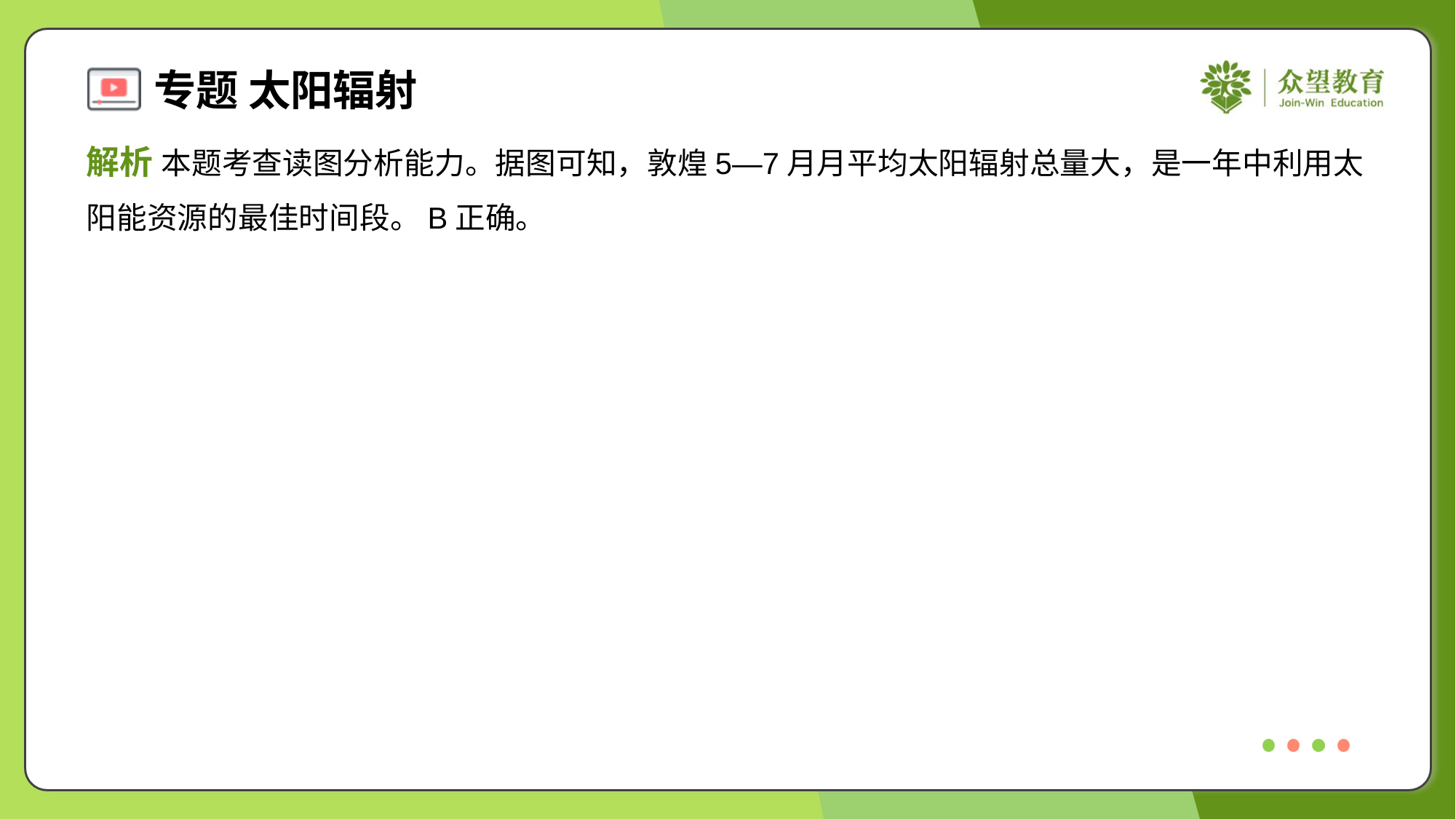

解析 本题考查读图分析能力。据图可知，敦煌5—7月月平均太阳辐射总量大，是一年中利用太
阳能资源的最佳时间段。B正确。